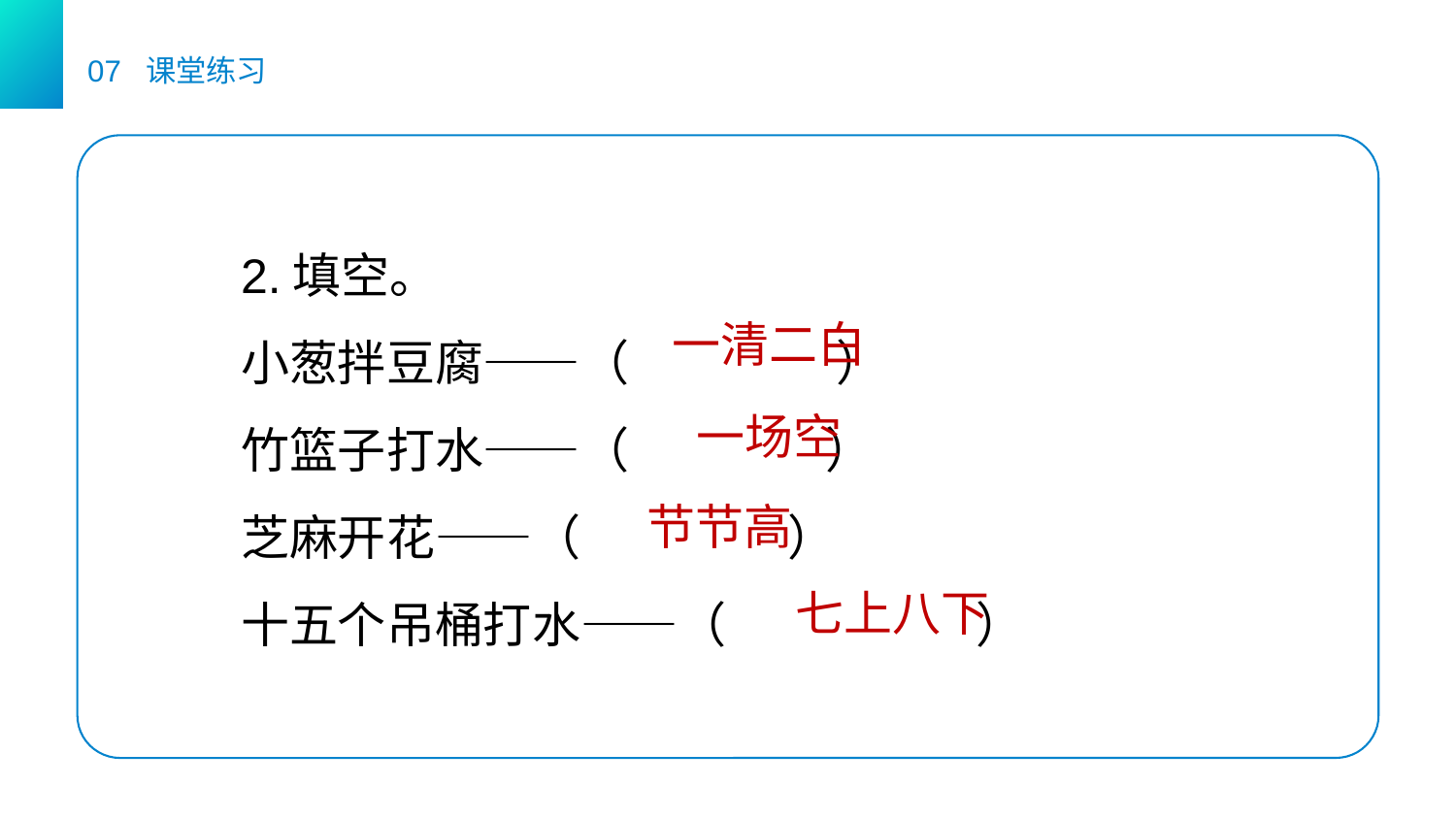

07  课堂练习

2.填空。
小葱拌豆腐——（                   ）
竹篮子打水——（                  ）
芝麻开花——（                   ）
十五个吊桶打水——（                       ）
一清二白
一场空
节节高
七上八下